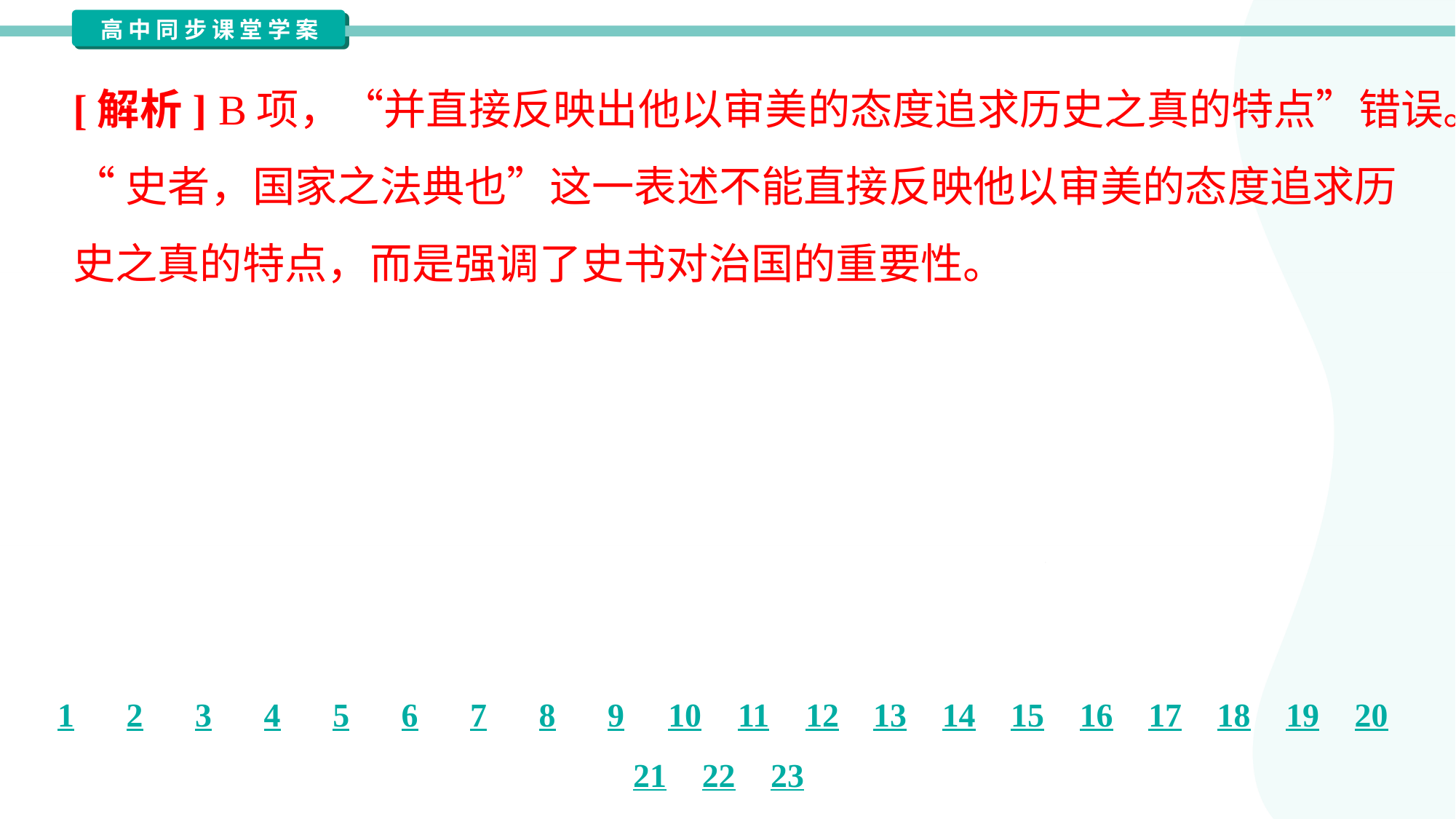

[解析] B项，“并直接反映出他以审美的态度追求历史之真的特点”错误。
“史者，国家之法典也”这一表述不能直接反映他以审美的态度追求历
史之真的特点，而是强调了史书对治国的重要性。